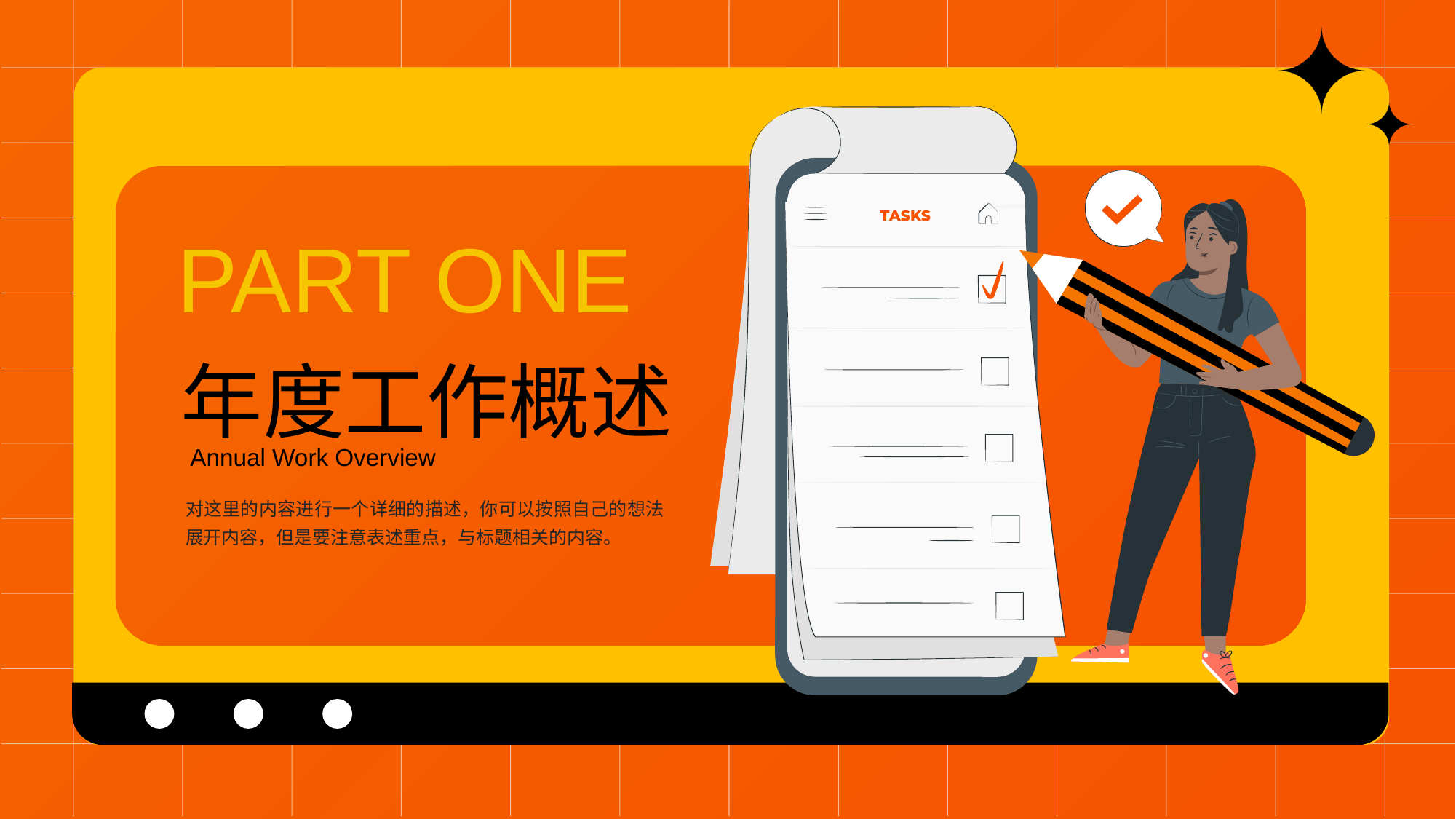

01

PART ONE
年度工作概述
Annual Work Overview
对这里的内容进行一个详细的描述，你可以按照自己的想法展开内容，但是要注意表述重点，与标题相关的内容。